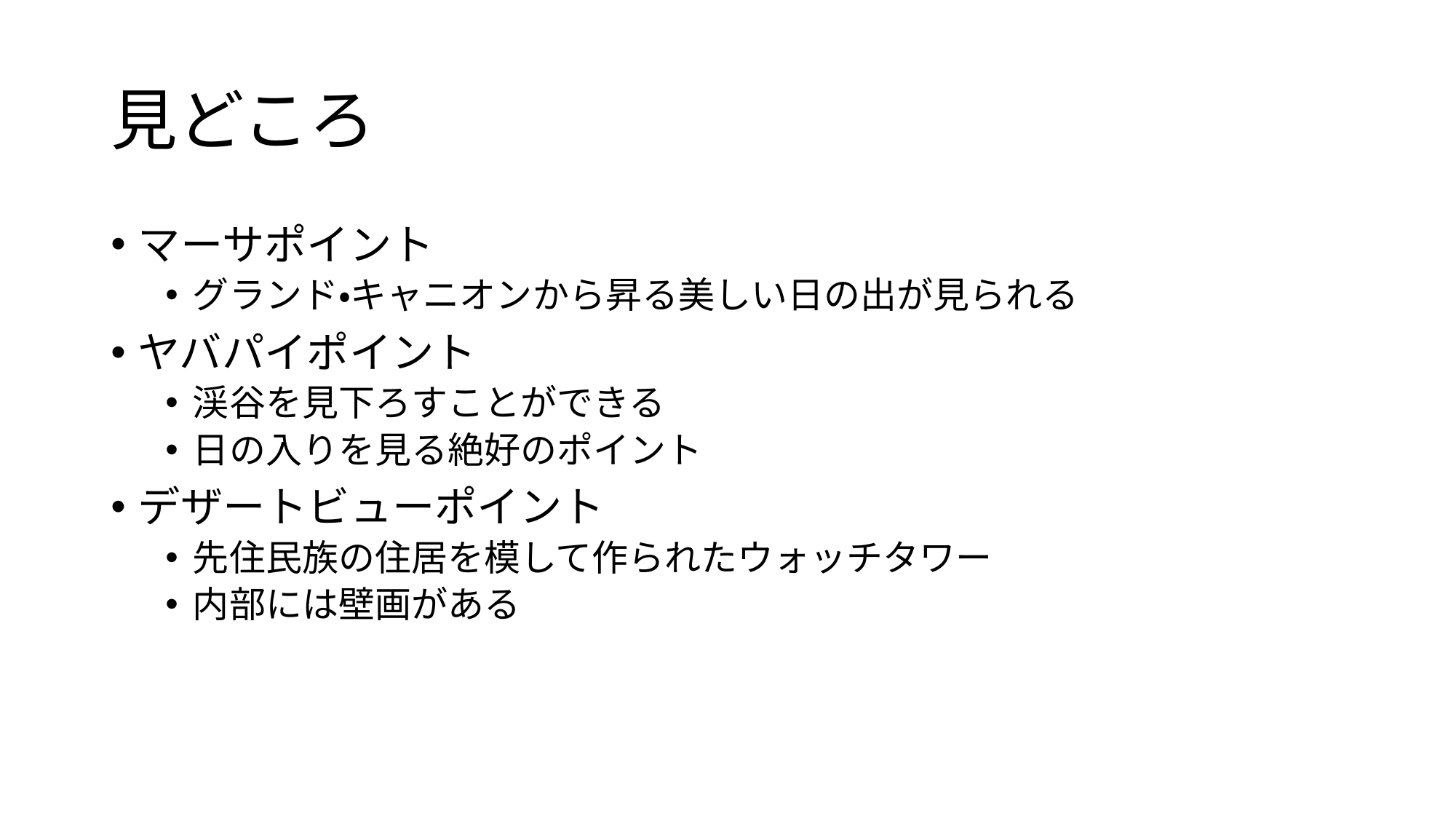

# 見どころ
マーサポイント
グランド・キャニオンから昇る美しい日の出が見られる
ヤバパイポイント
渓谷を見下ろすことができる
日の入りを見る絶好のポイント
デザートビューポイント
先住民族の住居を模して作られたウォッチタワー
内部には壁画がある